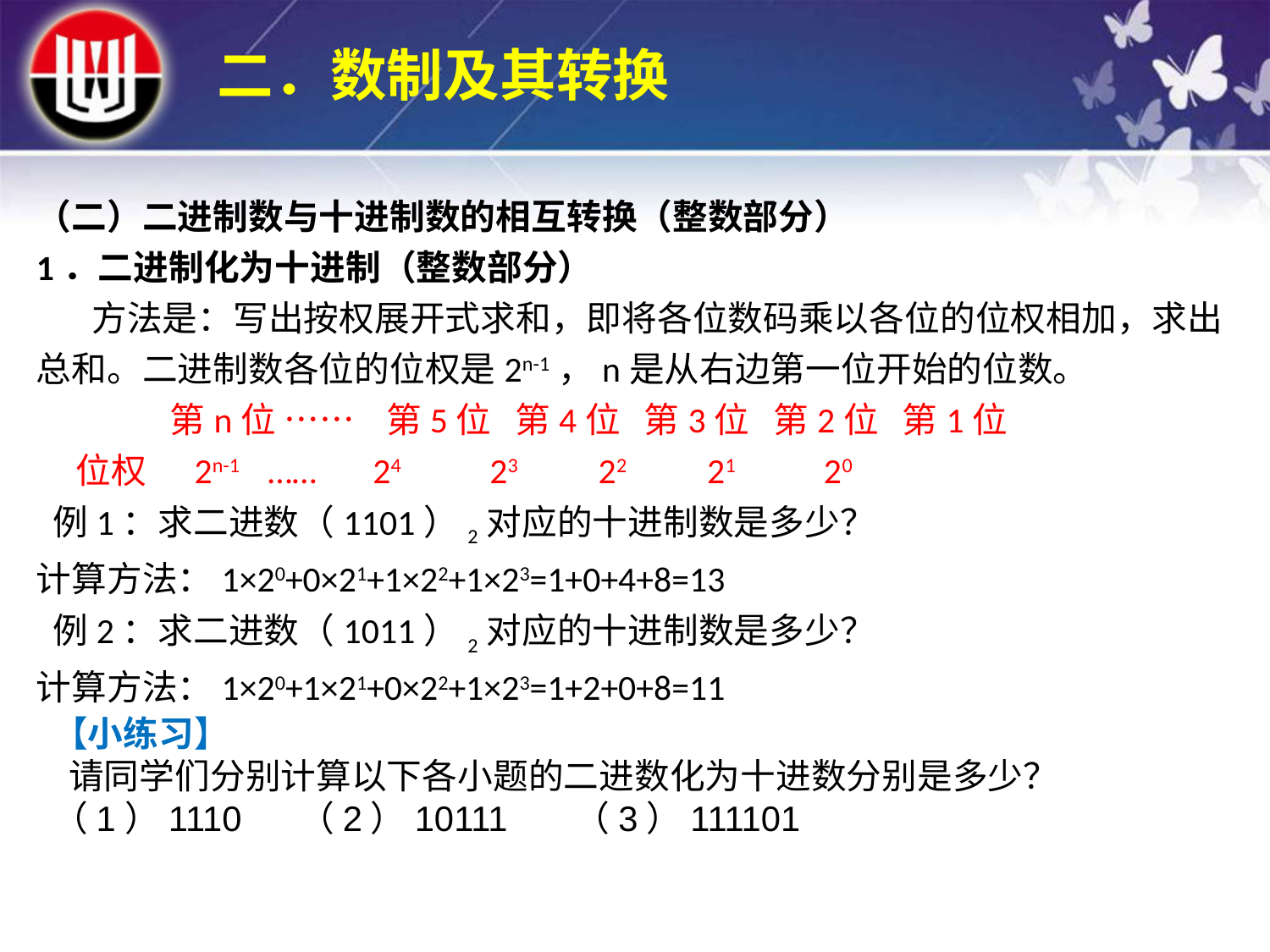

二．数制及其转换
（二）二进制数与十进制数的相互转换（整数部分）
1．二进制化为十进制（整数部分）
      方法是：写出按权展开式求和，即将各位数码乘以各位的位权相加，求出总和。二进制数各位的位权是2n-1，n是从右边第一位开始的位数。
                第n位 ……    第5位   第4位   第3位   第2位   第1位
    位权     2n-1      ……       24           23          22          21           20
 例1：求二进数（1101）2对应的十进制数是多少？
计算方法：1×20+0×21+1×22+1×23=1+0+4+8=13
 例2：求二进数（1011）2对应的十进制数是多少？
计算方法：1×20+1×21+0×22+1×23=1+2+0+8=11
【小练习】
 请同学们分别计算以下各小题的二进数化为十进数分别是多少？
（1）1110     （2）10111      （3）111101